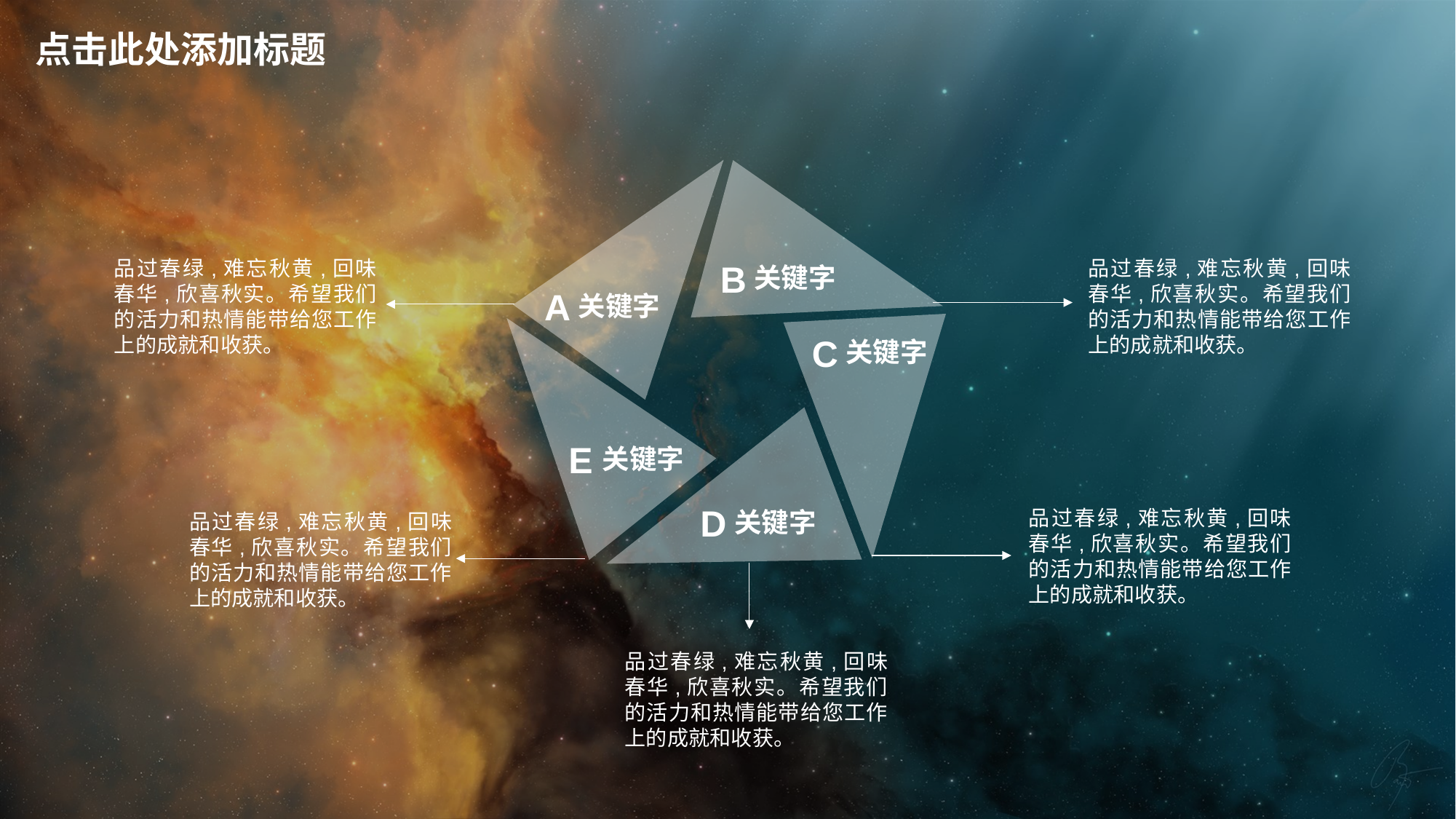

点击此处添加标题

品过春绿,难忘秋黄,回味春华,欣喜秋实。希望我们的活力和热情能带给您工作上的成就和收获。
品过春绿,难忘秋黄,回味春华,欣喜秋实。希望我们的活力和热情能带给您工作上的成就和收获。
B
关键字
A
关键字
C
关键字
E
关键字
D
关键字
品过春绿,难忘秋黄,回味春华,欣喜秋实。希望我们的活力和热情能带给您工作上的成就和收获。
品过春绿,难忘秋黄,回味春华,欣喜秋实。希望我们的活力和热情能带给您工作上的成就和收获。
品过春绿,难忘秋黄,回味春华,欣喜秋实。希望我们的活力和热情能带给您工作上的成就和收获。